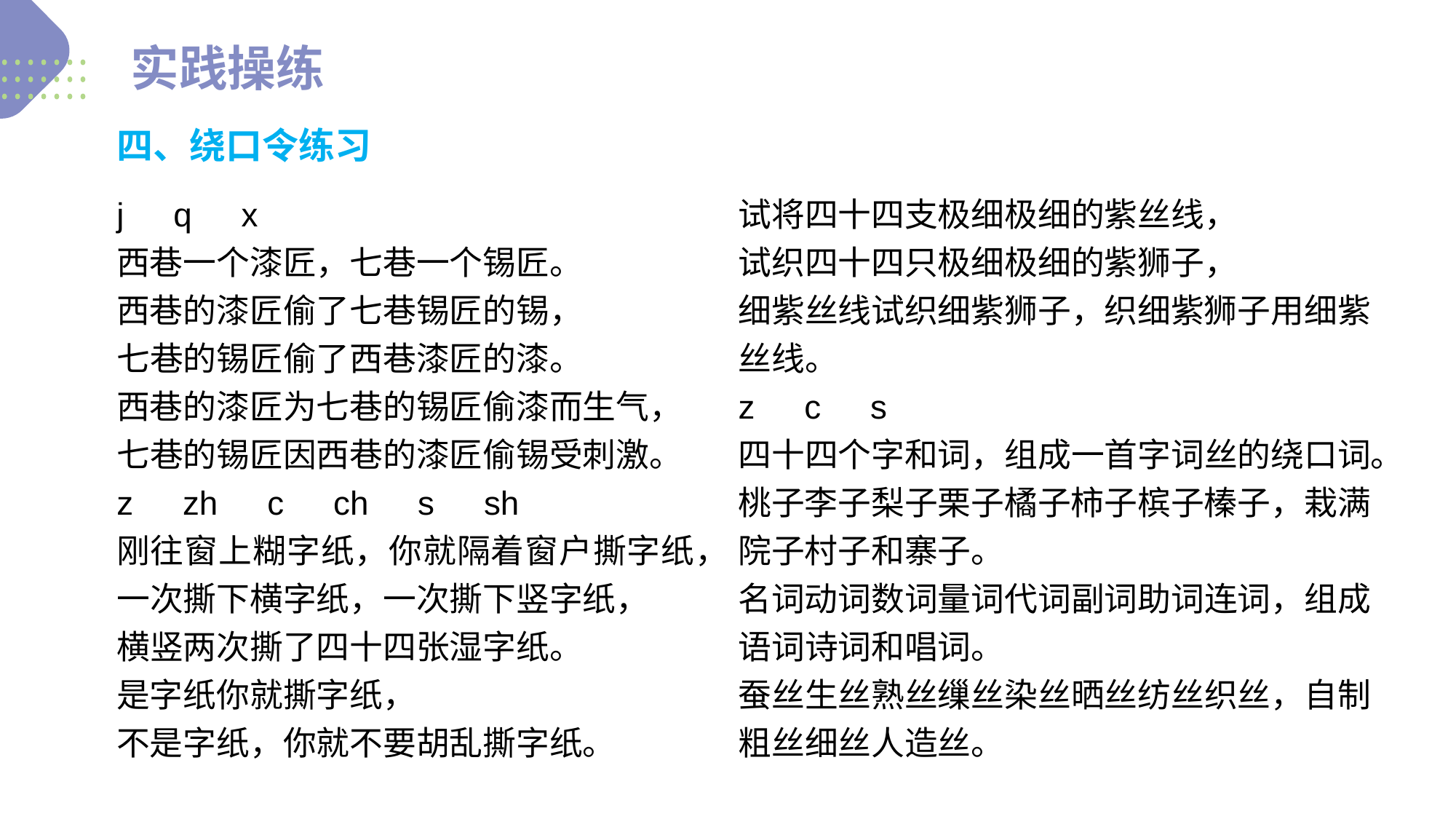

实践操练

四、绕口令练习
j　q　x
西巷一个漆匠，七巷一个锡匠。
西巷的漆匠偷了七巷锡匠的锡，
七巷的锡匠偷了西巷漆匠的漆。
西巷的漆匠为七巷的锡匠偷漆而生气，
七巷的锡匠因西巷的漆匠偷锡受刺激。
z　zh　c　ch　s　sh
刚往窗上糊字纸，你就隔着窗户撕字纸，
一次撕下横字纸，一次撕下竖字纸，
横竖两次撕了四十四张湿字纸。
是字纸你就撕字纸，
不是字纸，你就不要胡乱撕字纸。
试将四十四支极细极细的紫丝线，
试织四十四只极细极细的紫狮子，
细紫丝线试织细紫狮子，织细紫狮子用细紫丝线。
z　c　s
四十四个字和词，组成一首字词丝的绕口词。
桃子李子梨子栗子橘子柿子槟子榛子，栽满院子村子和寨子。
名词动词数词量词代词副词助词连词，组成语词诗词和唱词。
蚕丝生丝熟丝缫丝染丝晒丝纺丝织丝，自制粗丝细丝人造丝。